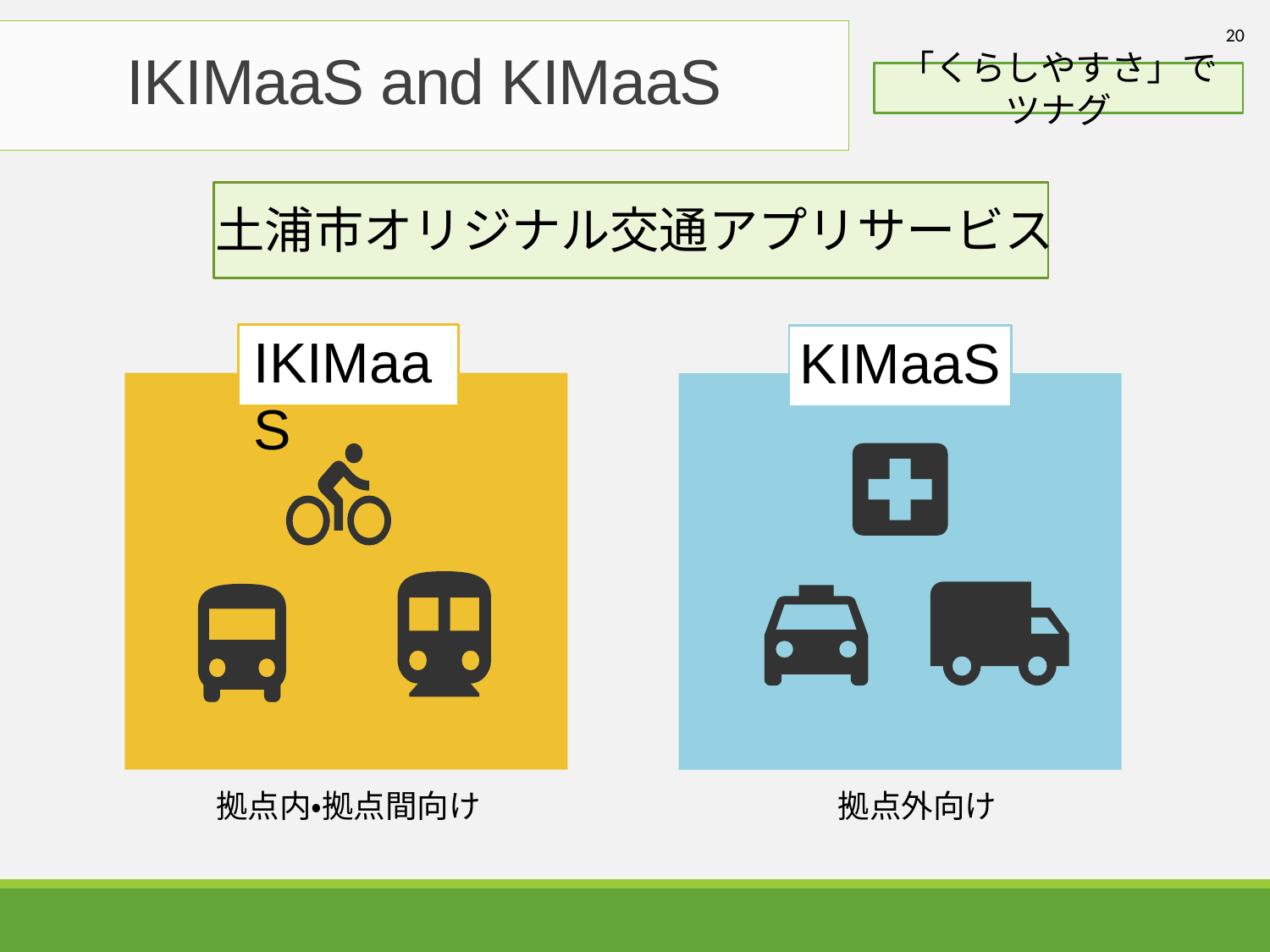

20
IKIMaaS and KIMaaS
「くらしやすさ」でツナグ

土浦市オリジナル交通アプリサービス
IKIMaaS

KIMaaS

拠点内・拠点間向け
拠点外向け